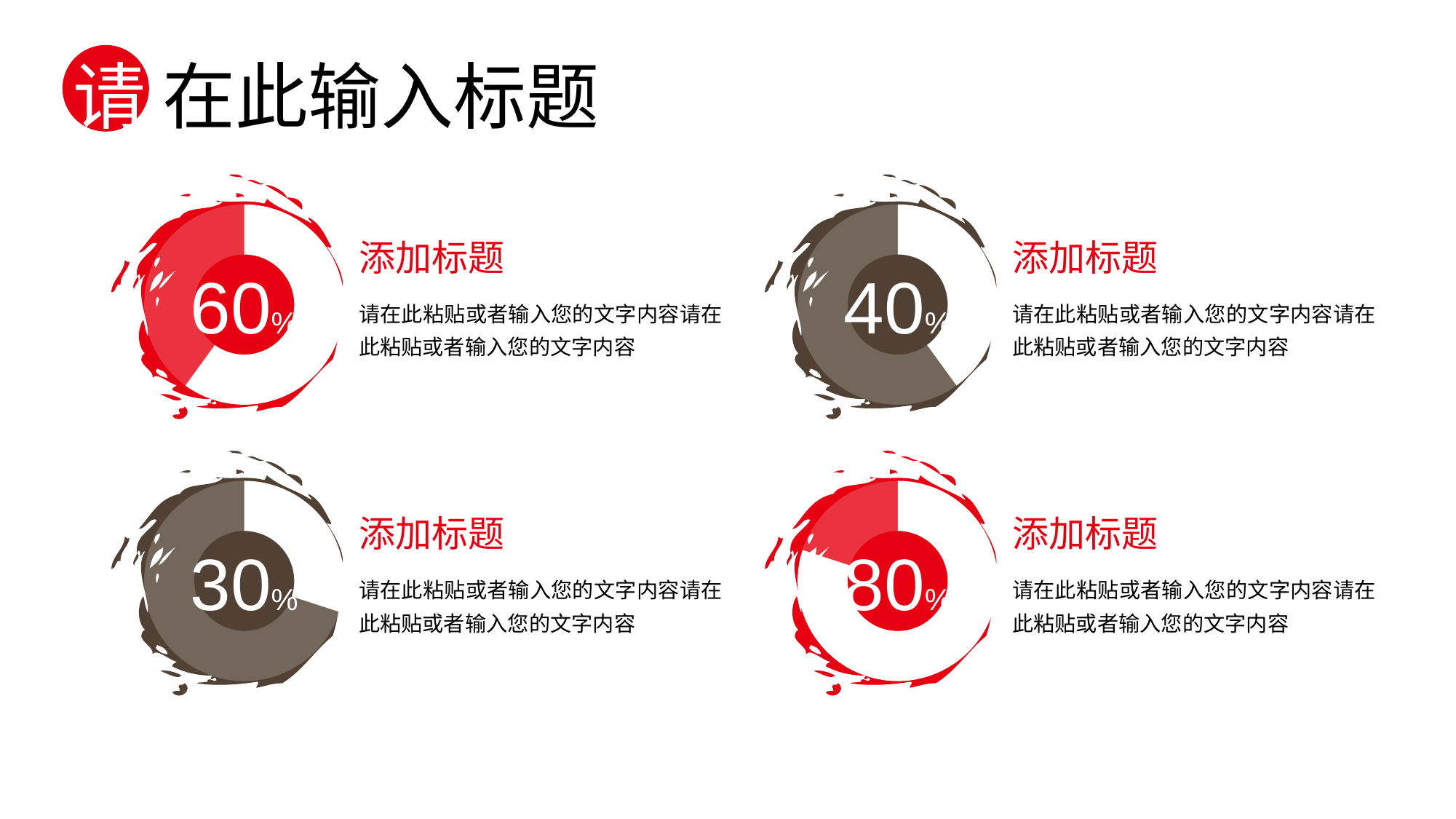

请 在此输入标题

### Chart

| Category | 销售额 |
|---|---|
| 数据 | 0.6 |
| 辅助 | 0.4 |

### Chart

| Category | 销售额 |
|---|---|
| 数据 | 0.4 |
| 辅助 | 0.6 |
添加标题
添加标题
60%
40%
请在此粘贴或者输入您的文字内容请在此粘贴或者输入您的文字内容
请在此粘贴或者输入您的文字内容请在此粘贴或者输入您的文字内容

### Chart

| Category | 销售额 |
|---|---|
| 数据 | 0.3 |
| 辅助 | 0.7 |

### Chart

| Category | 销售额 |
|---|---|
| 数据 | 0.8 |
| 辅助 | 0.2 |
添加标题
添加标题
30%
80%
请在此粘贴或者输入您的文字内容请在此粘贴或者输入您的文字内容
请在此粘贴或者输入您的文字内容请在此粘贴或者输入您的文字内容